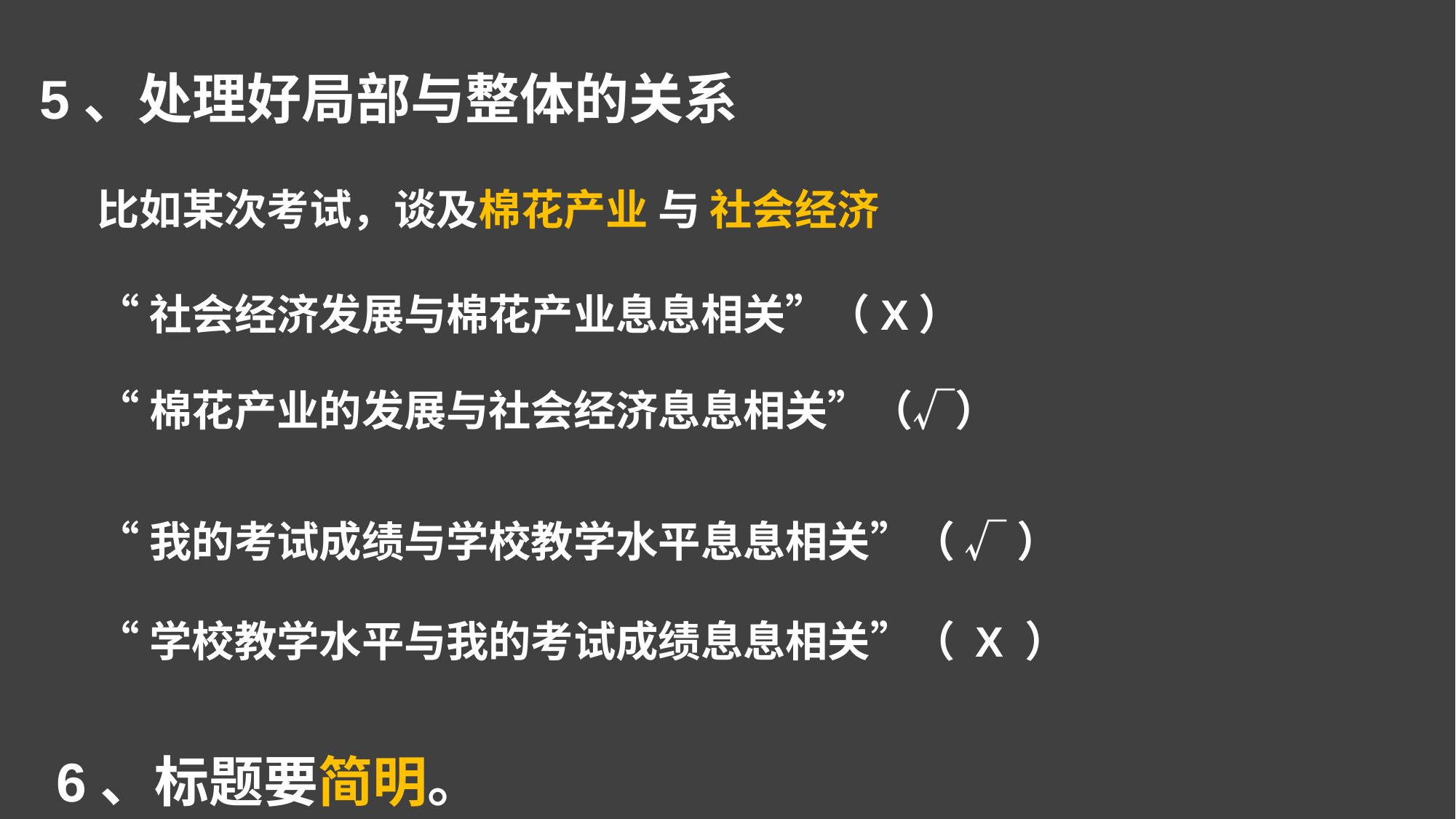

5、处理好局部与整体的关系
比如某次考试，谈及棉花产业 与 社会经济
“社会经济发展与棉花产业息息相关”（X）
“棉花产业的发展与社会经济息息相关”（√）
“我的考试成绩与学校教学水平息息相关”（ √ ）
“学校教学水平与我的考试成绩息息相关”（ X ）
6、标题要简明。